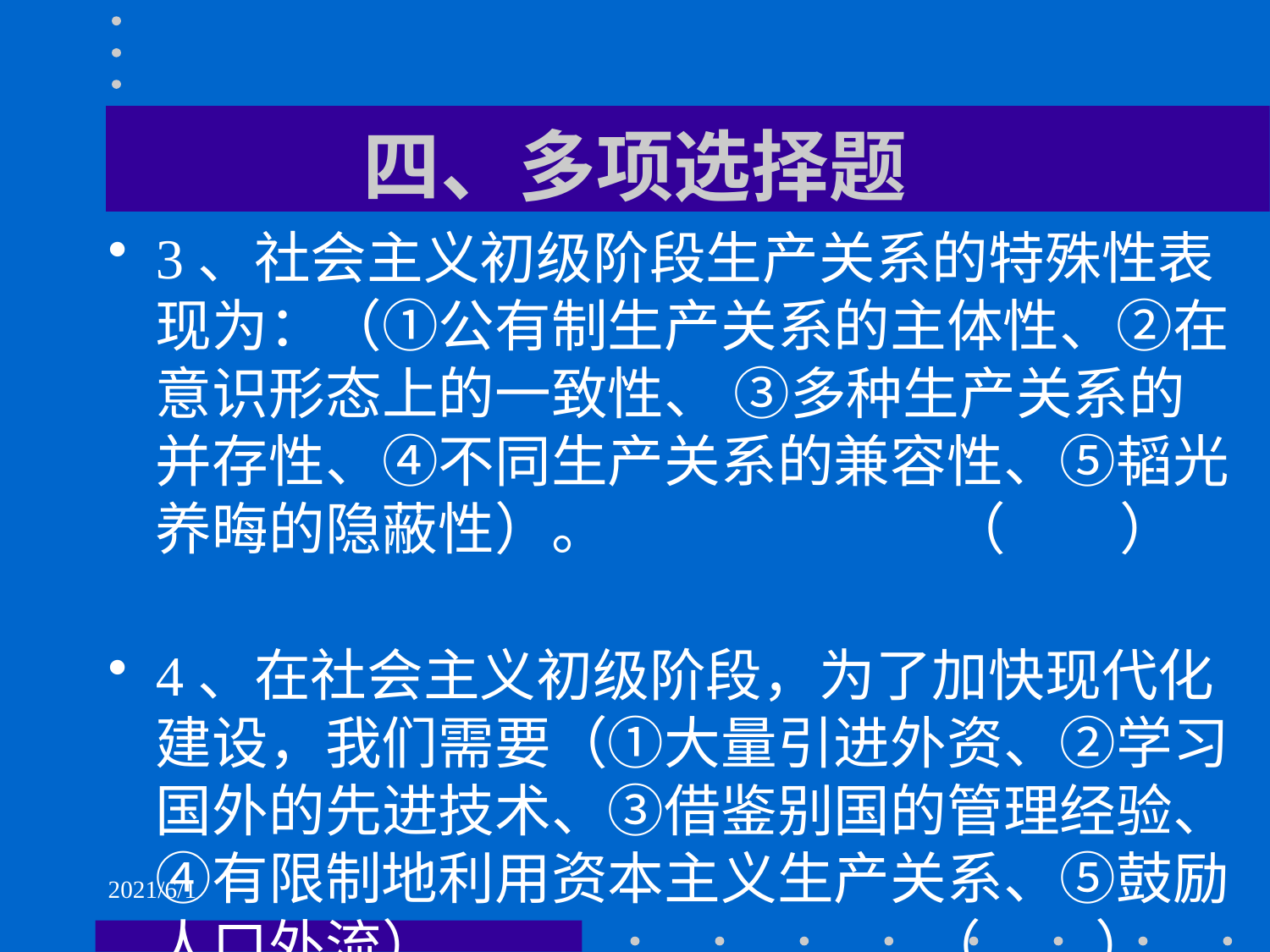

# 四、多项选择题
3、社会主义初级阶段生产关系的特殊性表现为：（①公有制生产关系的主体性、②在意识形态上的一致性、 ③多种生产关系的并存性、④不同生产关系的兼容性、⑤韬光养晦的隐蔽性）。                           （         ）
4、在社会主义初级阶段，为了加快现代化建设，我们需要（①大量引进外资、②学习国外的先进技术、③借鉴别国的管理经验、④有限制地利用资本主义生产关系、⑤鼓励人口外流）。                                  （         ）
2021/6/1